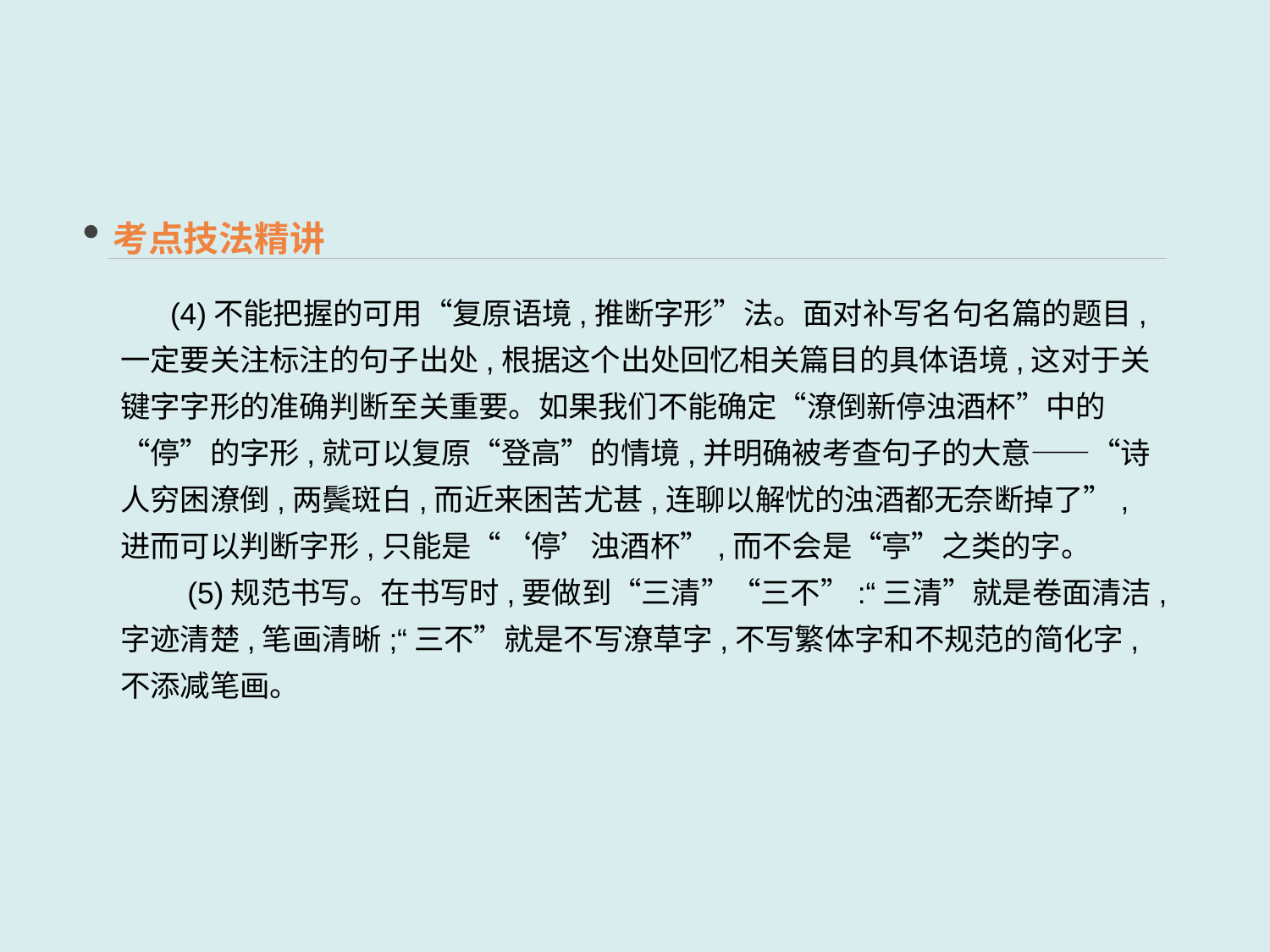

考点技法精讲

      (4)不能把握的可用“复原语境,推断字形”法。面对补写名句名篇的题目,一定要关注标注的句子出处,根据这个出处回忆相关篇目的具体语境,这对于关键字字形的准确判断至关重要。如果我们不能确定“潦倒新停浊酒杯”中的“停”的字形,就可以复原“登高”的情境,并明确被考查句子的大意——“诗人穷困潦倒,两鬓斑白,而近来困苦尤甚,连聊以解忧的浊酒都无奈断掉了”,进而可以判断字形,只能是“‘停’浊酒杯”,而不会是“亭”之类的字。
　　(5)规范书写。在书写时,要做到“三清”“三不”:“三清”就是卷面清洁,字迹清楚,笔画清晰;“三不”就是不写潦草字,不写繁体字和不规范的简化字,不添减笔画。